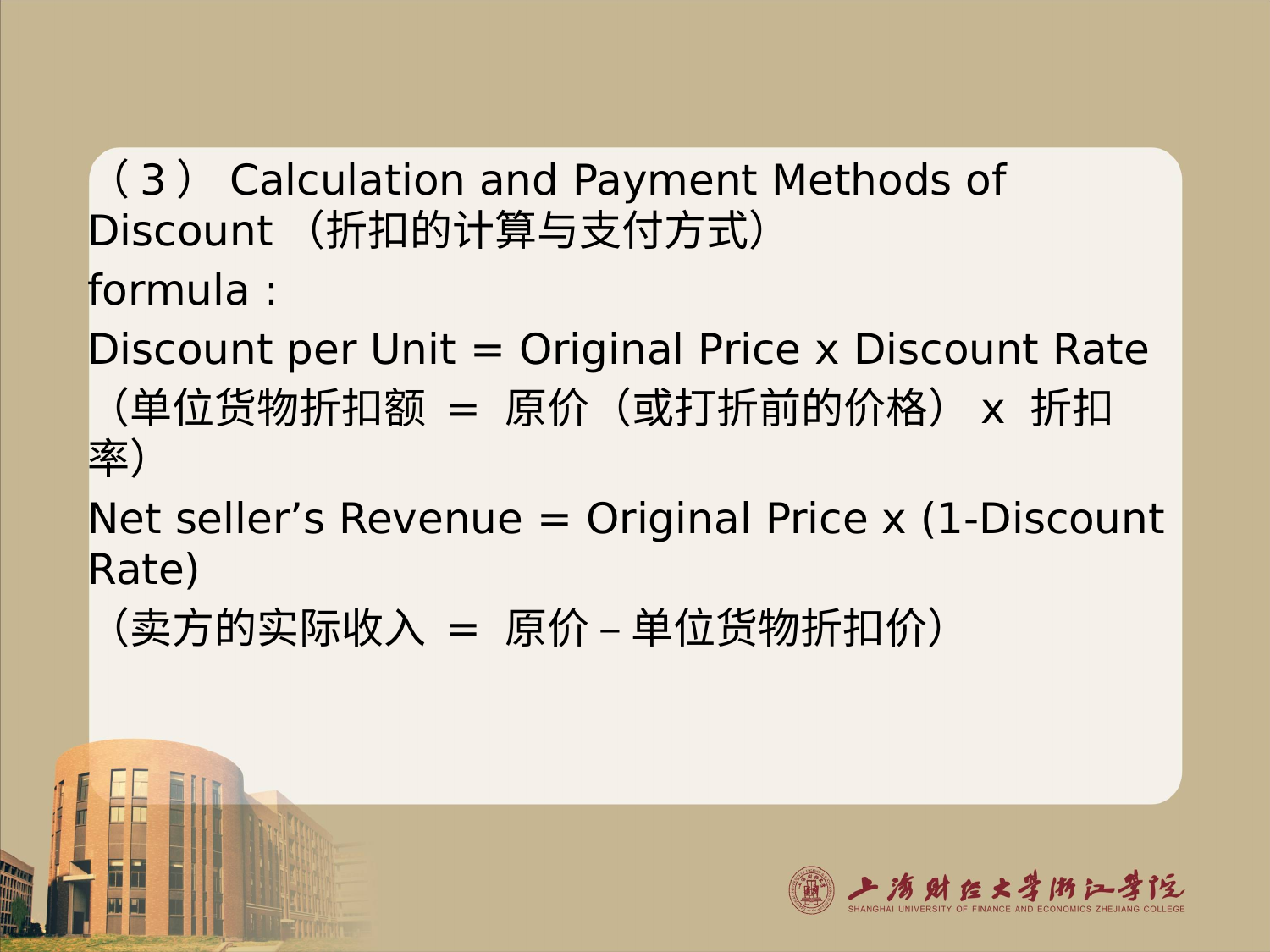

#
（3）Calculation and Payment Methods of Discount（折扣的计算与支付方式）
formula :
Discount per Unit = Original Price x Discount Rate
（单位货物折扣额 = 原价（或打折前的价格）x 折扣率）
Net seller’s Revenue = Original Price x (1-Discount Rate)
（卖方的实际收入 = 原价 – 单位货物折扣价）